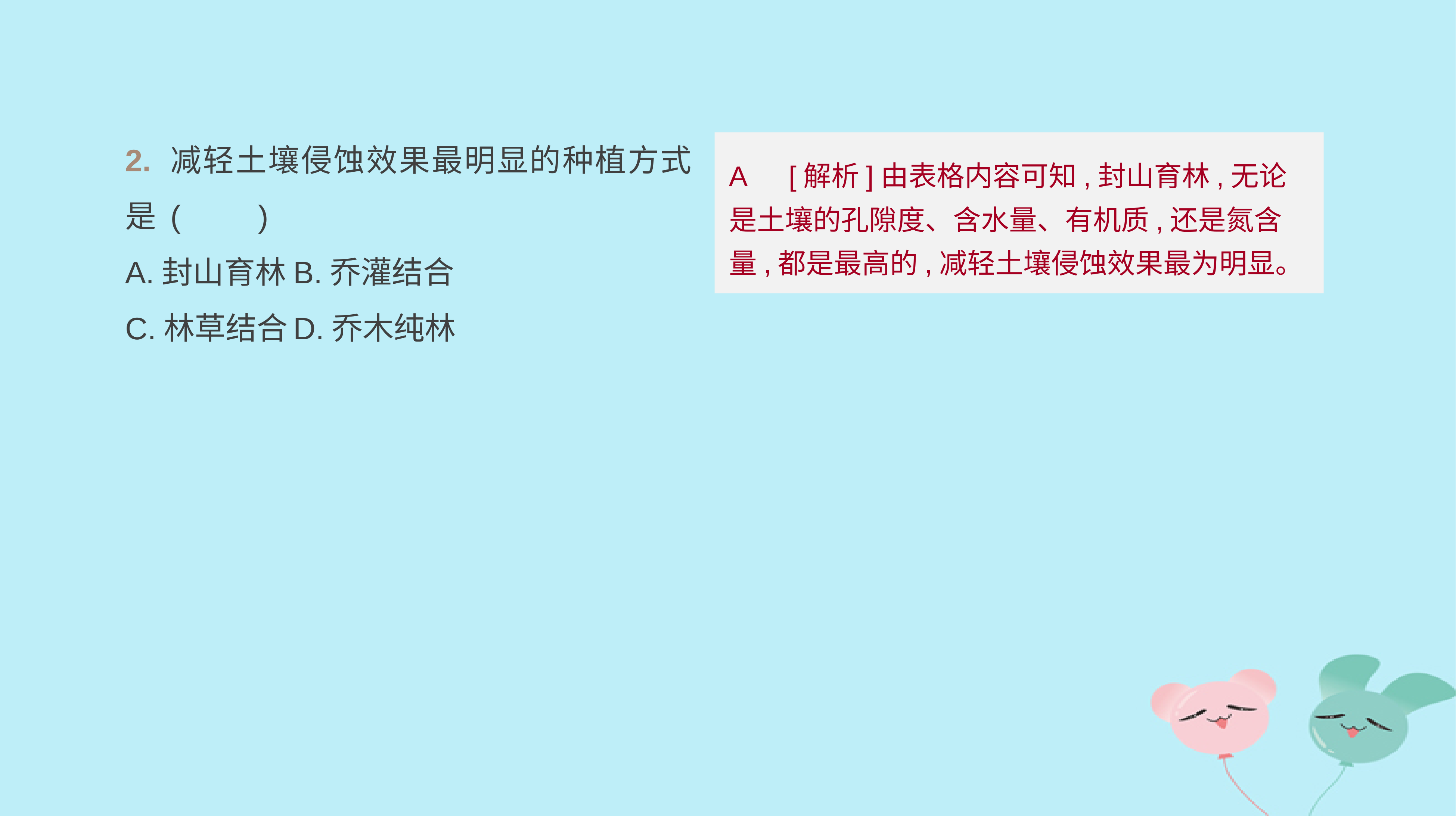

2. 减轻土壤侵蚀效果最明显的种植方式是 (　　)
A.封山育林	B.乔灌结合
C.林草结合	D.乔木纯林

A　[解析]由表格内容可知,封山育林,无论是土壤的孔隙度、含水量、有机质,还是氮含量,都是最高的,减轻土壤侵蚀效果最为明显。